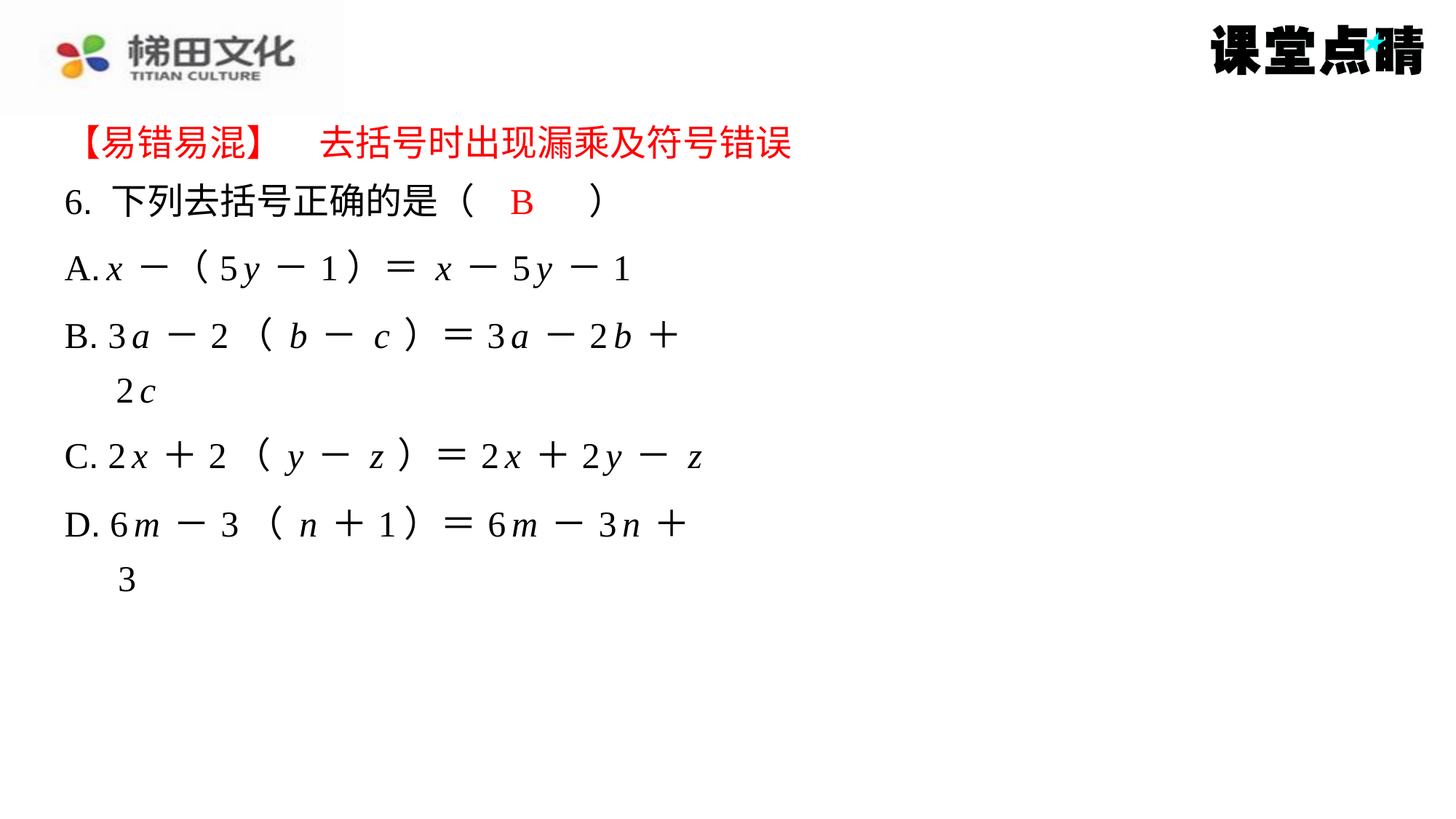

【易错易混】　去括号时出现漏乘及符号错误
【易错易混】　去括号时出现漏乘及符号错误
B
6. 下列去括号正确的是（　B　）
| A. x－（5y－1）＝x－5y－1 |
| --- |
| B. 3a－2（b－c）＝3a－2b＋2c |
| C. 2x＋2（y－z）＝2x＋2y－z |
| D. 6m－3（n＋1）＝6m－3n＋3 |